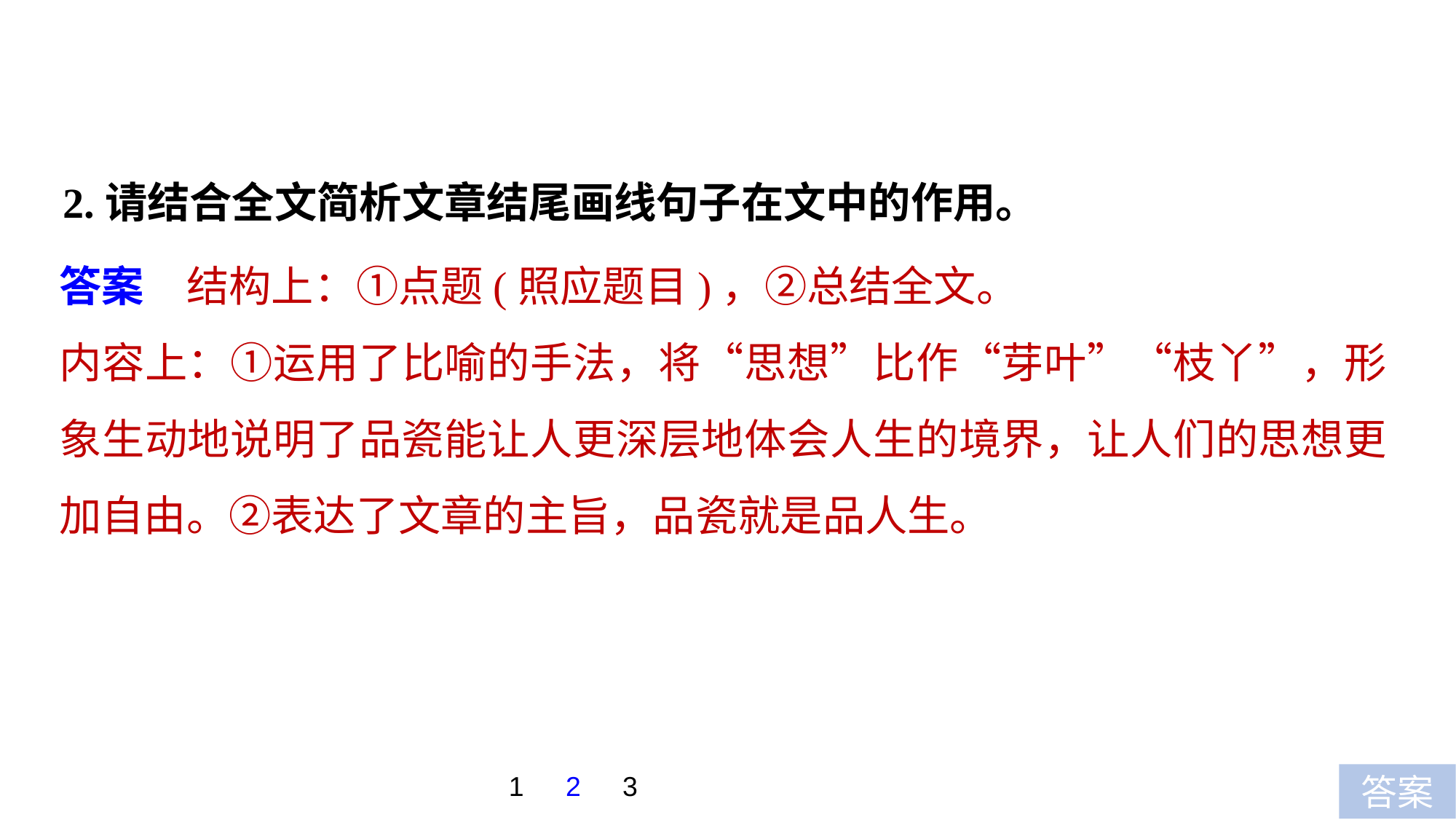

2.请结合全文简析文章结尾画线句子在文中的作用。
答案　结构上：①点题(照应题目)，②总结全文。
内容上：①运用了比喻的手法，将“思想”比作“芽叶”“枝丫”，形象生动地说明了品瓷能让人更深层地体会人生的境界，让人们的思想更加自由。②表达了文章的主旨，品瓷就是品人生。
1
2
3
答案